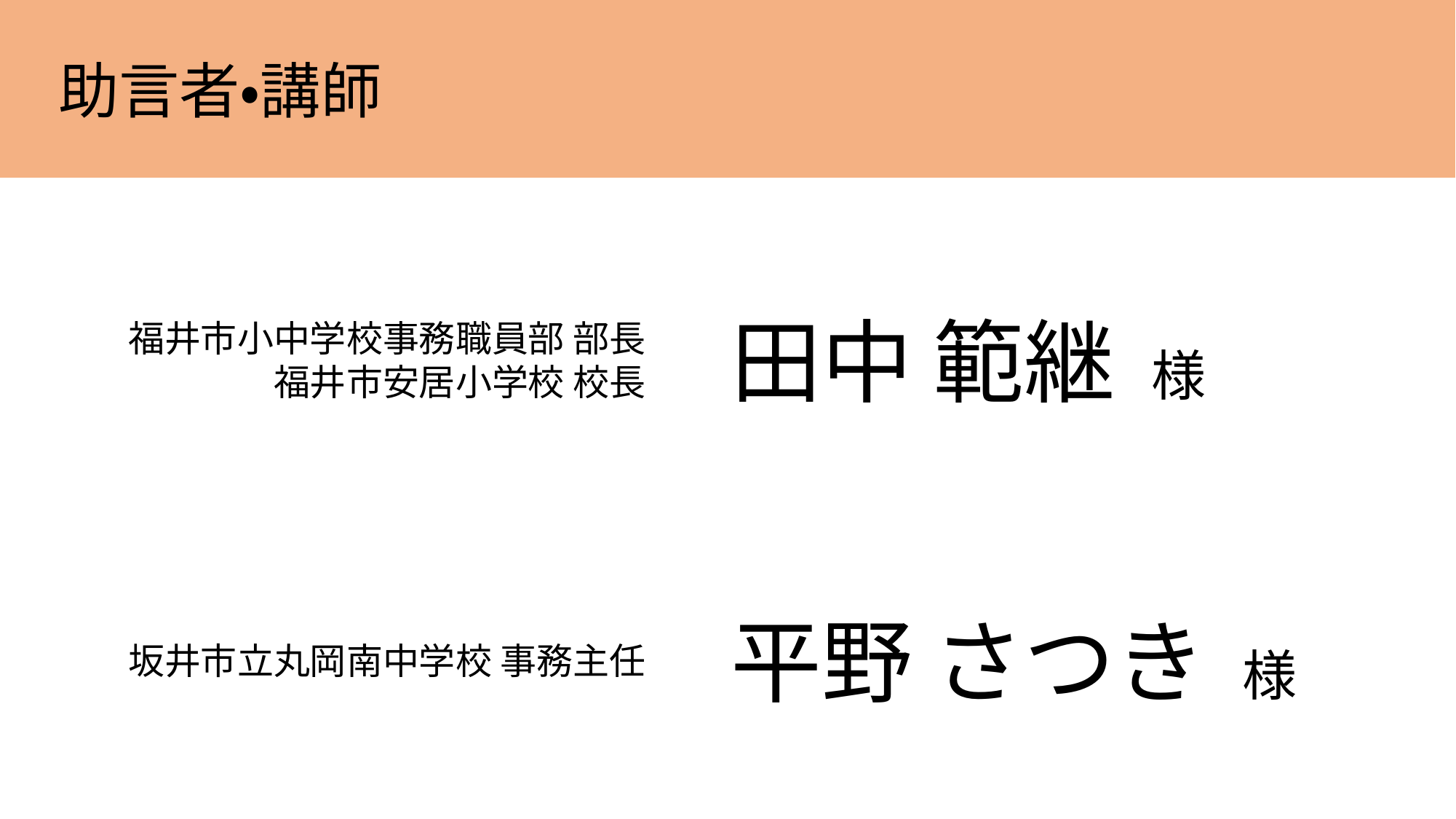

助言者・講師
田中 範継　様
福井市小中学校事務職員部 部長
　　　　福井市安居小学校 校長
平野 さつき　様
坂井市立丸岡南中学校 事務主任